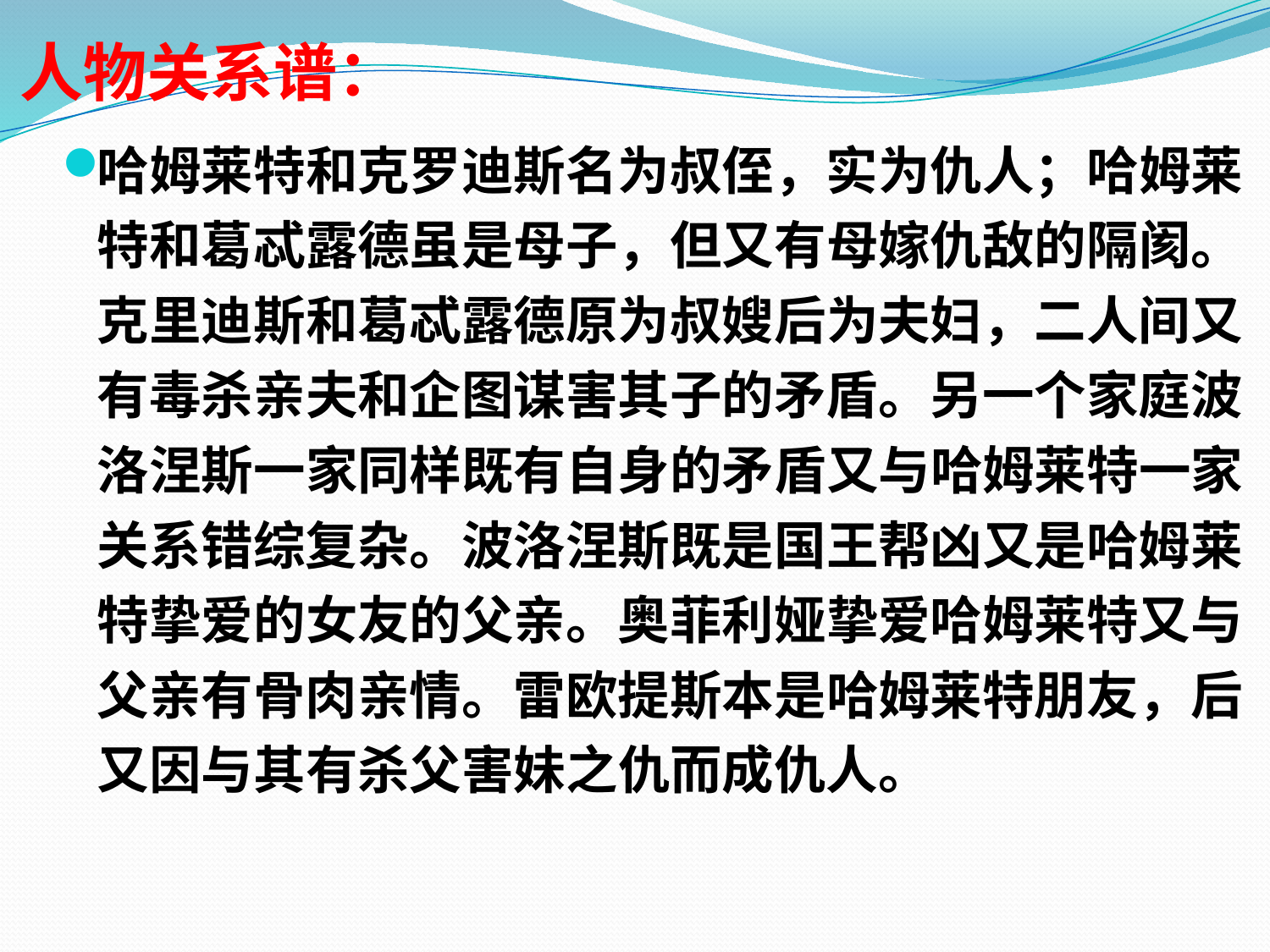

# 人物关系谱：
哈姆莱特和克罗迪斯名为叔侄，实为仇人；哈姆莱特和葛忒露德虽是母子，但又有母嫁仇敌的隔阂。克里迪斯和葛忒露德原为叔嫂后为夫妇，二人间又有毒杀亲夫和企图谋害其子的矛盾。另一个家庭波洛涅斯一家同样既有自身的矛盾又与哈姆莱特一家关系错综复杂。波洛涅斯既是国王帮凶又是哈姆莱特挚爱的女友的父亲。奥菲利娅挚爱哈姆莱特又与父亲有骨肉亲情。雷欧提斯本是哈姆莱特朋友，后又因与其有杀父害妹之仇而成仇人。